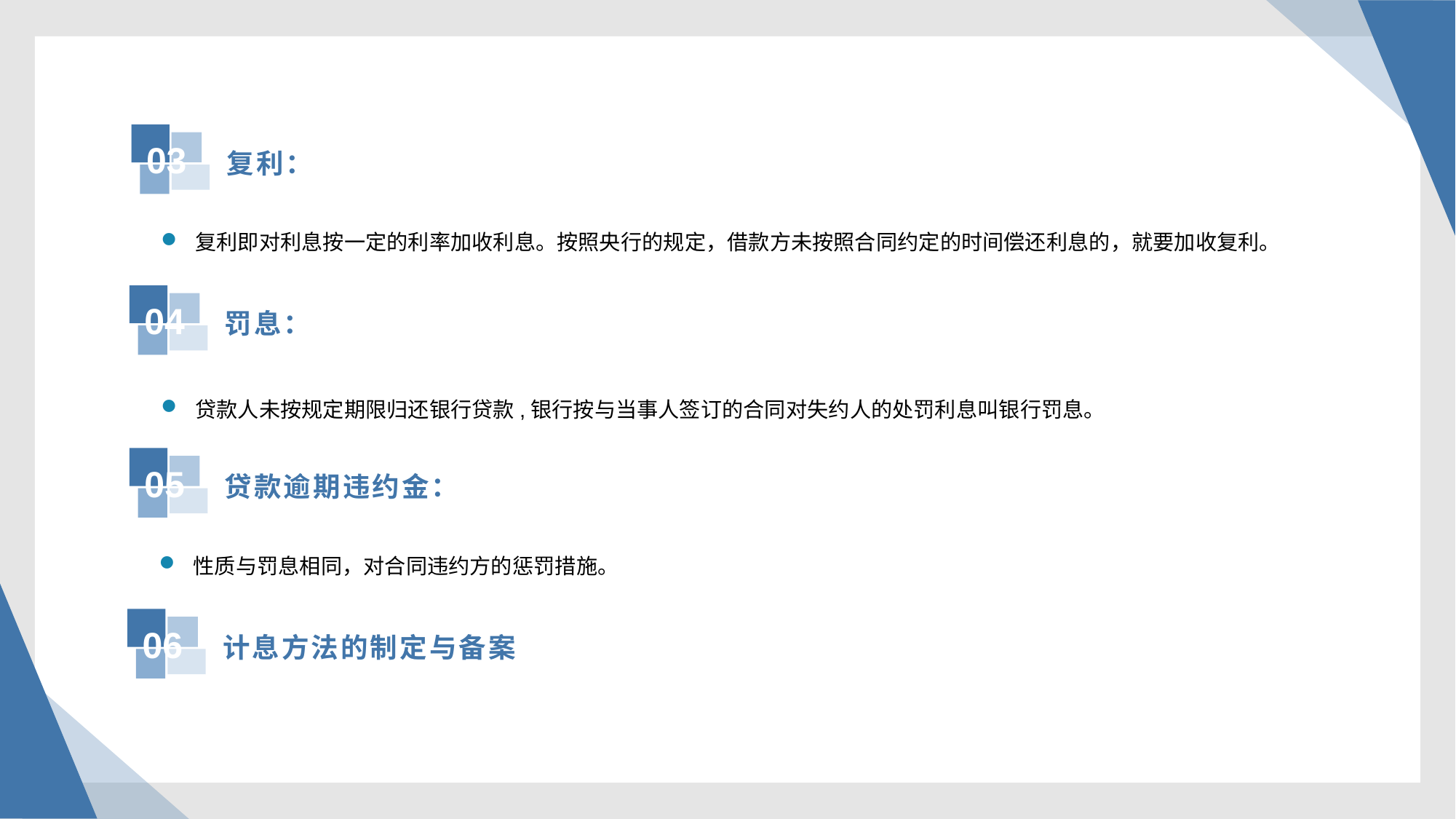

复利：
03

复利即对利息按一定的利率加收利息。按照央行的规定，借款方未按照合同约定的时间偿还利息的，就要加收复利。

罚息：
04

贷款人未按规定期限归还银行贷款,银行按与当事人签订的合同对失约人的处罚利息叫银行罚息。

贷款逾期违约金：
05

性质与罚息相同，对合同违约方的惩罚措施。

计息方法的制定与备案
06